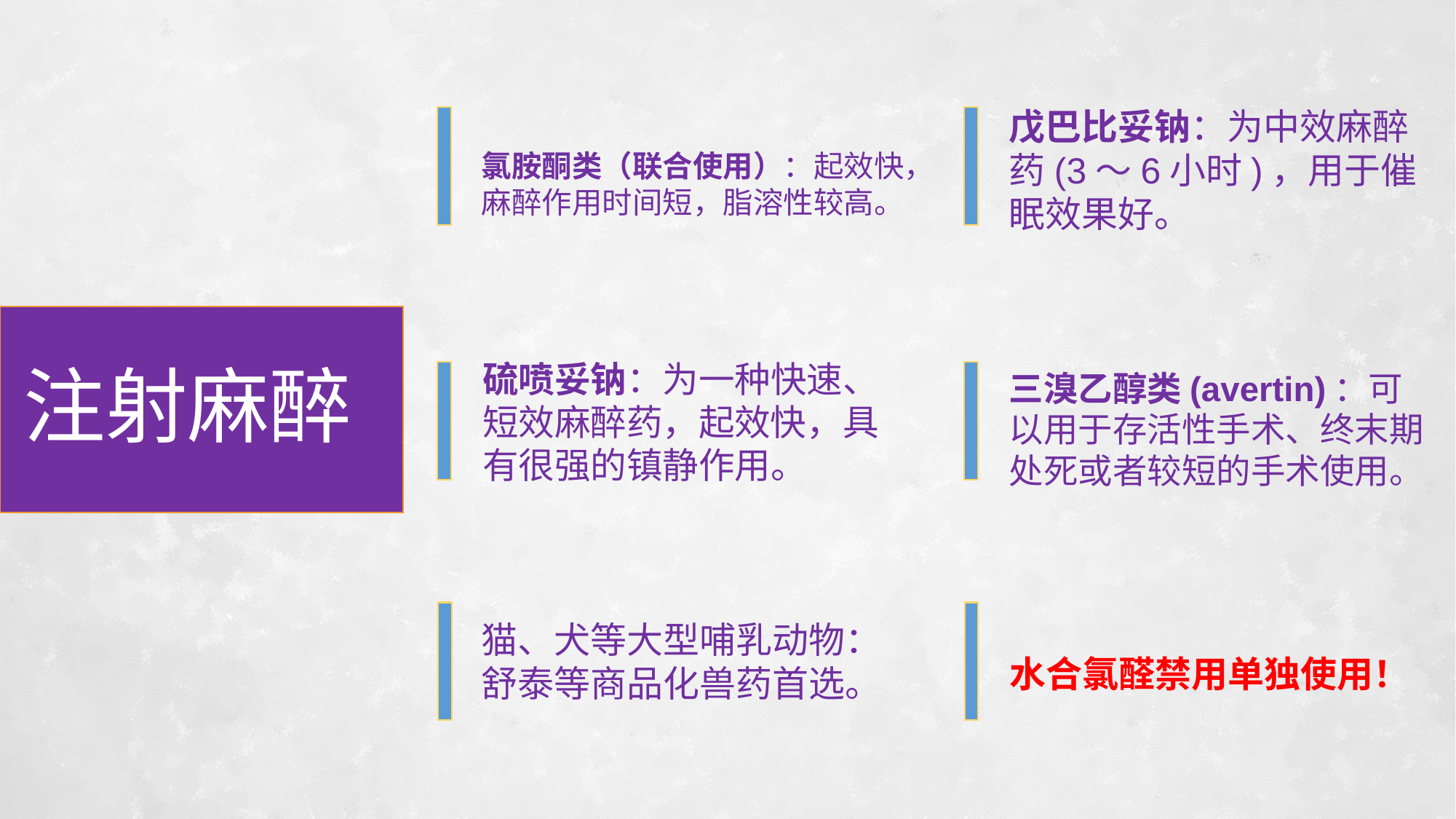

戊巴比妥钠：为中效麻醉药(3～6小时)，用于催眠效果好。

氯胺酮类（联合使用）：起效快，麻醉作用时间短，脂溶性较高。

注射麻醉
硫喷妥钠：为一种快速、短效麻醉药，起效快，具有很强的镇静作用。
三溴乙醇类(avertin)：可以用于存活性手术、终末期处死或者较短的手术使用。

猫、犬等大型哺乳动物：舒泰等商品化兽药首选。

水合氯醛禁用单独使用！